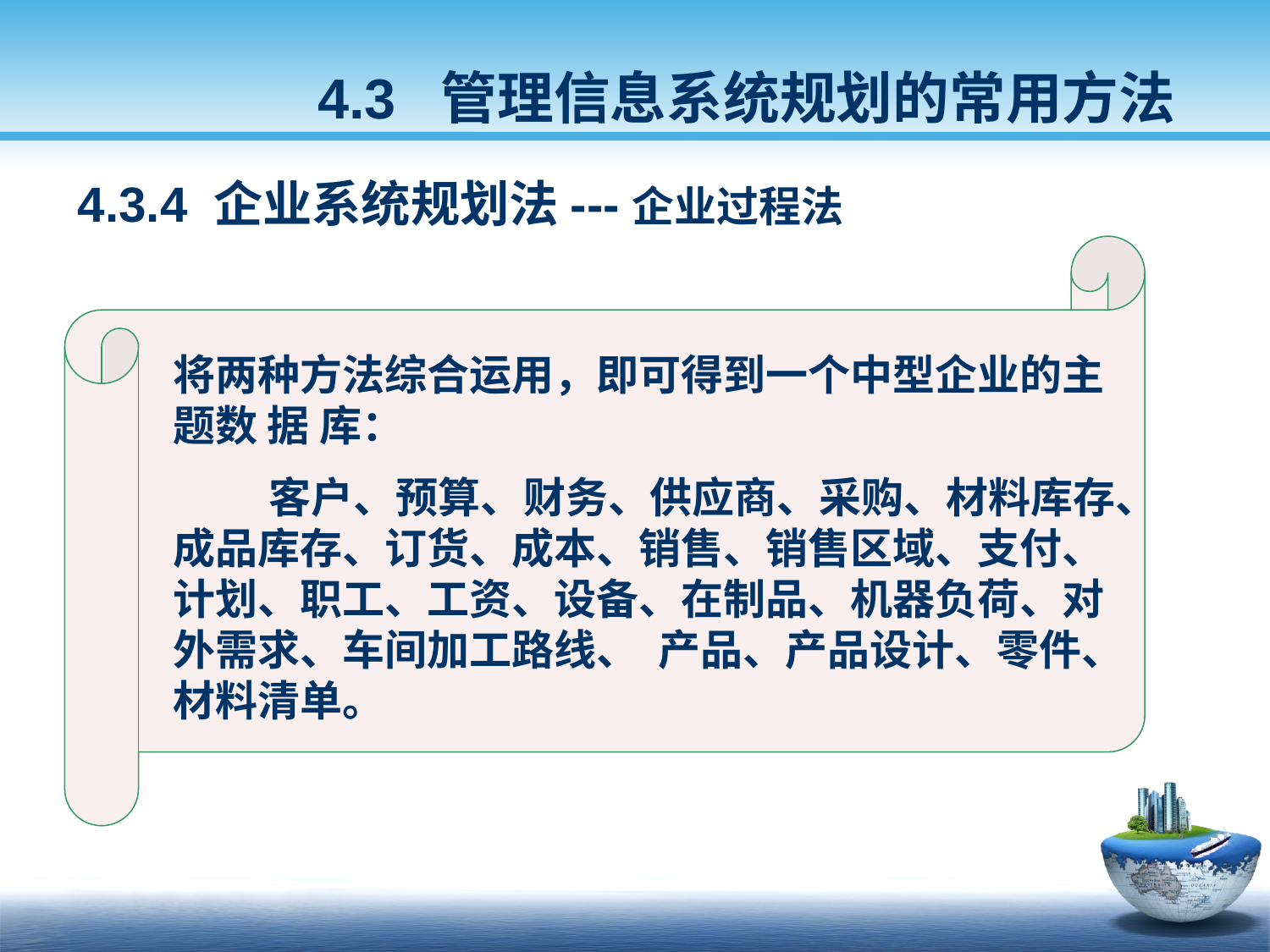

4.3  管理信息系统规划的常用方法
4.3.4 企业系统规划法---企业过程法

将两种方法综合运用，即可得到一个中型企业的主题数 据 库：
         客户、预算、财务、供应商、采购、材料库存、成品库存、订货、成本、销售、销售区域、支付、计划、职工、工资、设备、在制品、机器负荷、对外需求、车间加工路线、  产品、产品设计、零件、材料清单。